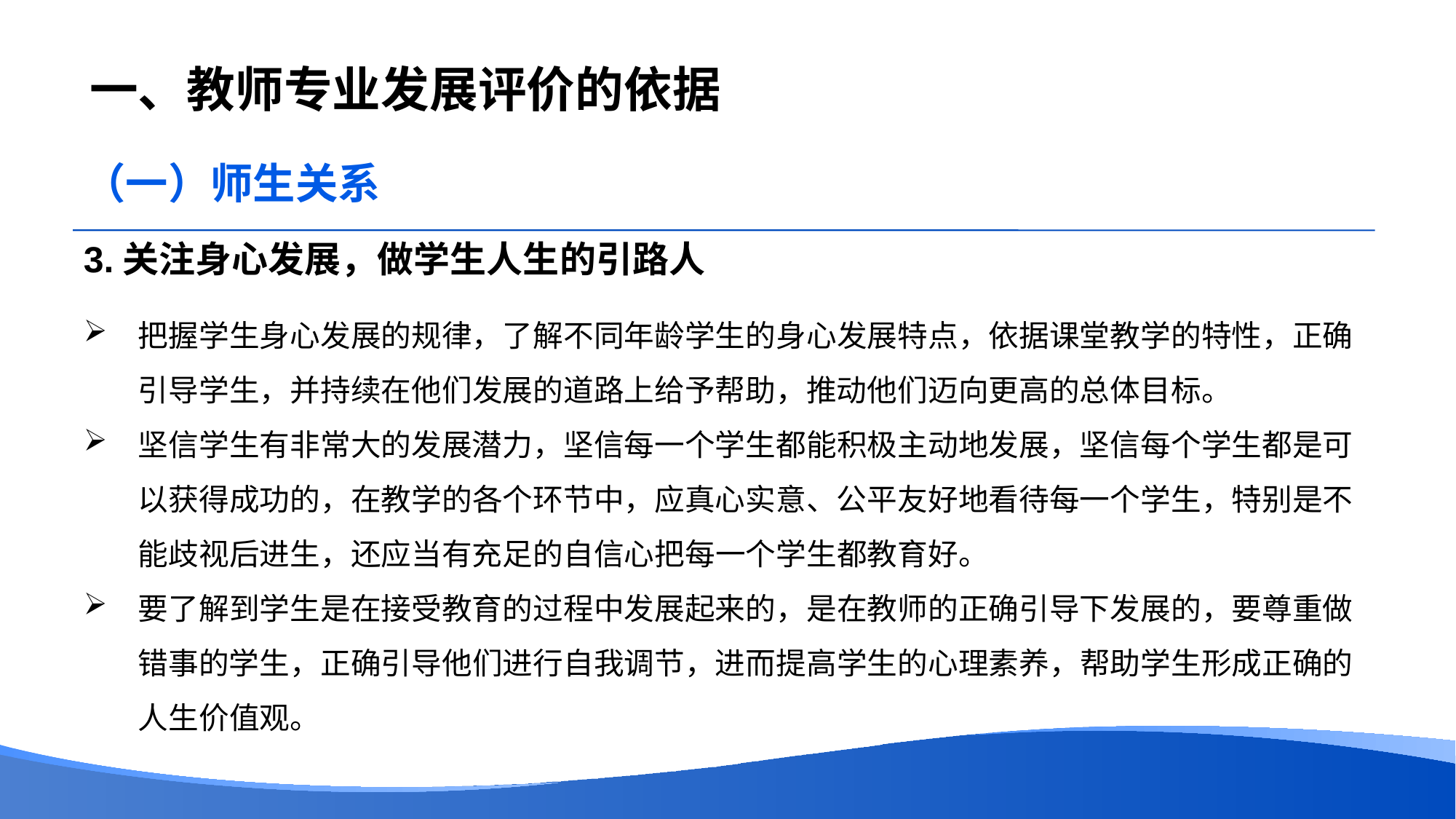

# 一、教师专业发展评价的依据
（一）师生关系
3.关注身心发展，做学生人生的引路人
把握学生身心发展的规律，了解不同年龄学生的身心发展特点，依据课堂教学的特性，正确引导学生，并持续在他们发展的道路上给予帮助，推动他们迈向更高的总体目标。
坚信学生有非常大的发展潜力，坚信每一个学生都能积极主动地发展，坚信每个学生都是可以获得成功的，在教学的各个环节中，应真心实意、公平友好地看待每一个学生，特别是不能歧视后进生，还应当有充足的自信心把每一个学生都教育好。
要了解到学生是在接受教育的过程中发展起来的，是在教师的正确引导下发展的，要尊重做错事的学生，正确引导他们进行自我调节，进而提高学生的心理素养，帮助学生形成正确的人生价值观。